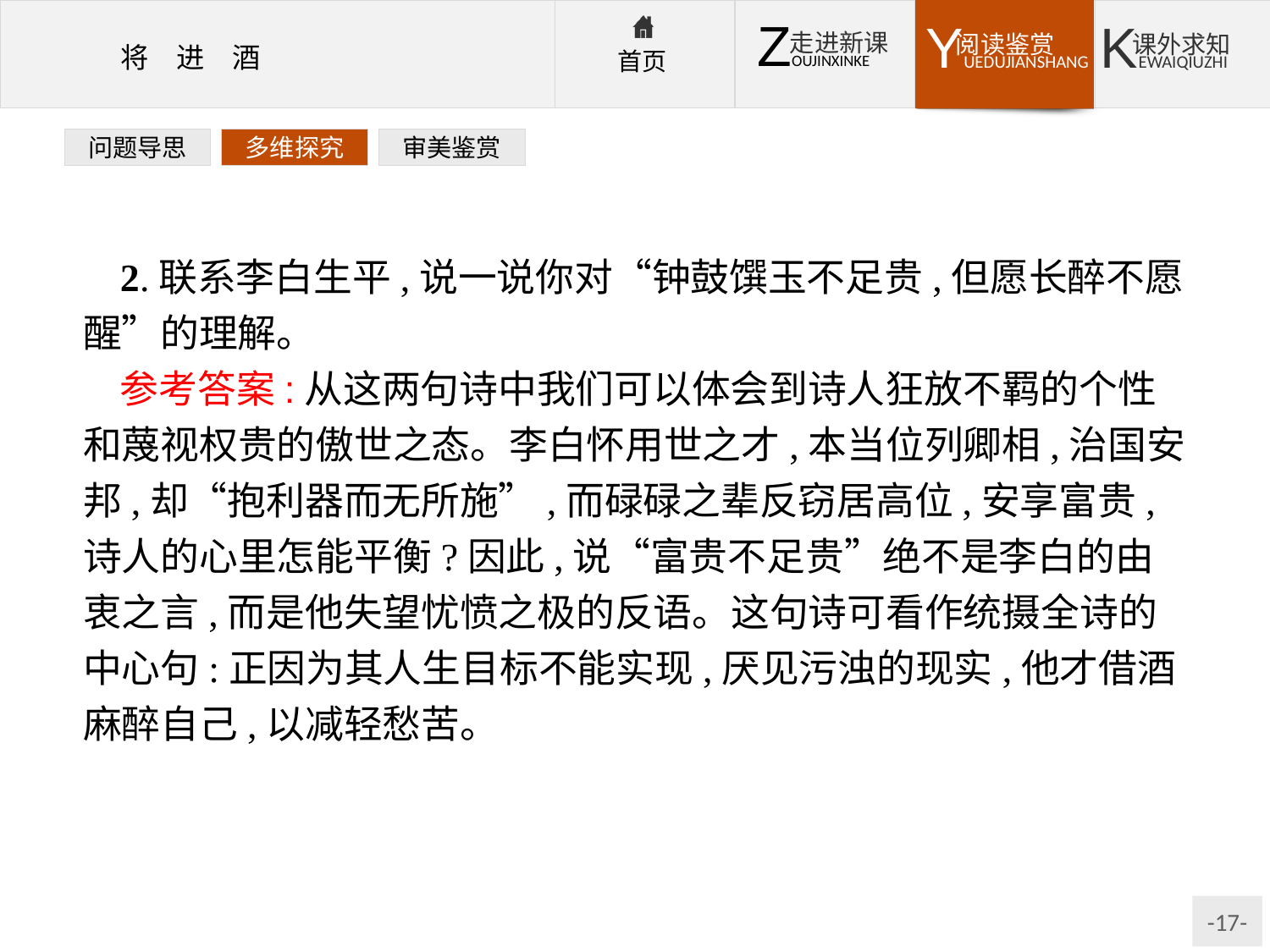

问题导思
多维探究
审美鉴赏
2.联系李白生平,说一说你对“钟鼓馔玉不足贵,但愿长醉不愿醒”的理解。
参考答案:从这两句诗中我们可以体会到诗人狂放不羁的个性和蔑视权贵的傲世之态。李白怀用世之才,本当位列卿相,治国安邦,却“抱利器而无所施”,而碌碌之辈反窃居高位,安享富贵,诗人的心里怎能平衡?因此,说“富贵不足贵”绝不是李白的由衷之言,而是他失望忧愤之极的反语。这句诗可看作统摄全诗的中心句:正因为其人生目标不能实现,厌见污浊的现实,他才借酒麻醉自己,以减轻愁苦。